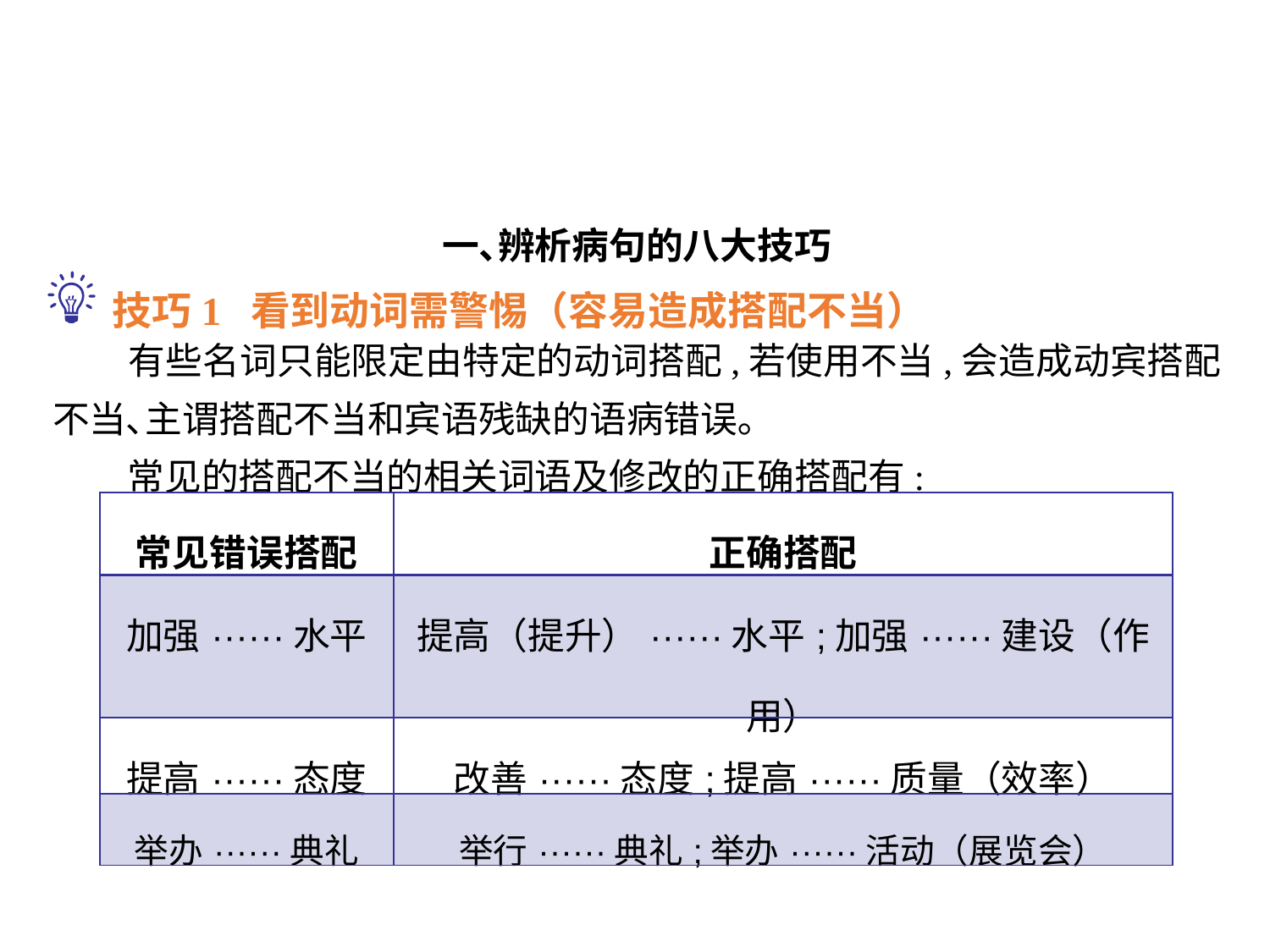

一､辨析病句的八大技巧

        有些名词只能限定由特定的动词搭配,若使用不当,会造成动宾搭配不当､主谓搭配不当和宾语残缺的语病错误｡
        常见的搭配不当的相关词语及修改的正确搭配有:
技巧1  看到动词需警惕（容易造成搭配不当）

| 常见错误搭配 | 正确搭配 |
| --- | --- |
| 加强······水平 | 提高（提升）······水平;加强······建设（作用） |
| 提高······态度 | 改善······态度;提高······质量（效率） |
| 举办······典礼 | 举行······典礼;举办······活动（展览会） |